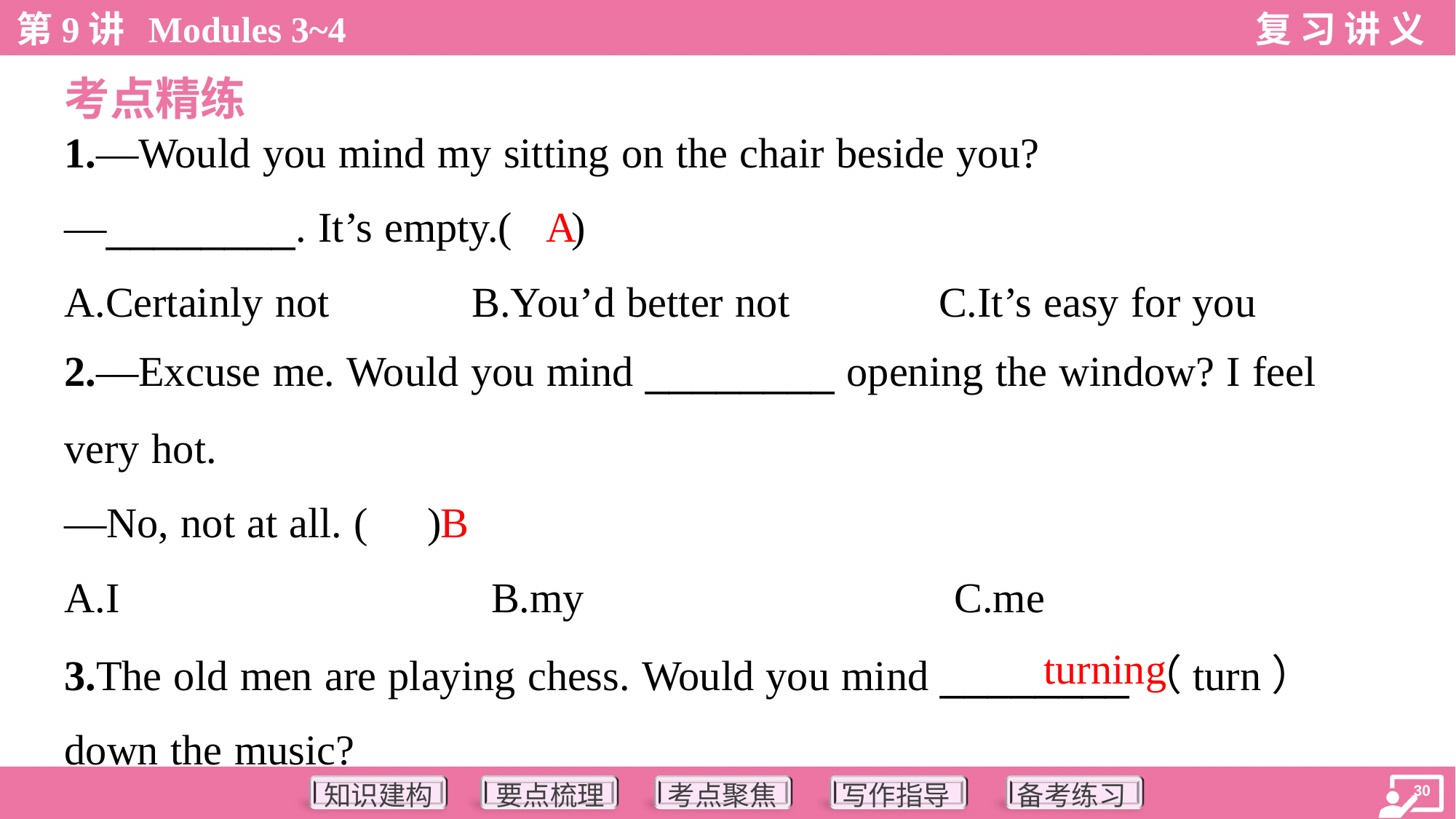

考点精练
1.—Would you mind my sitting on the chair beside you?
—________. It’s empty.(     )
A
A.Certainly not	B.You’d better not	C.It’s easy for you
2.—Excuse me. Would you mind ________ opening the window? I feel
very hot.
—No, not at all. (     )
B
A.I	B.my	C.me
turning
3.The old men are playing chess. Would you mind ________（turn）
down the music?